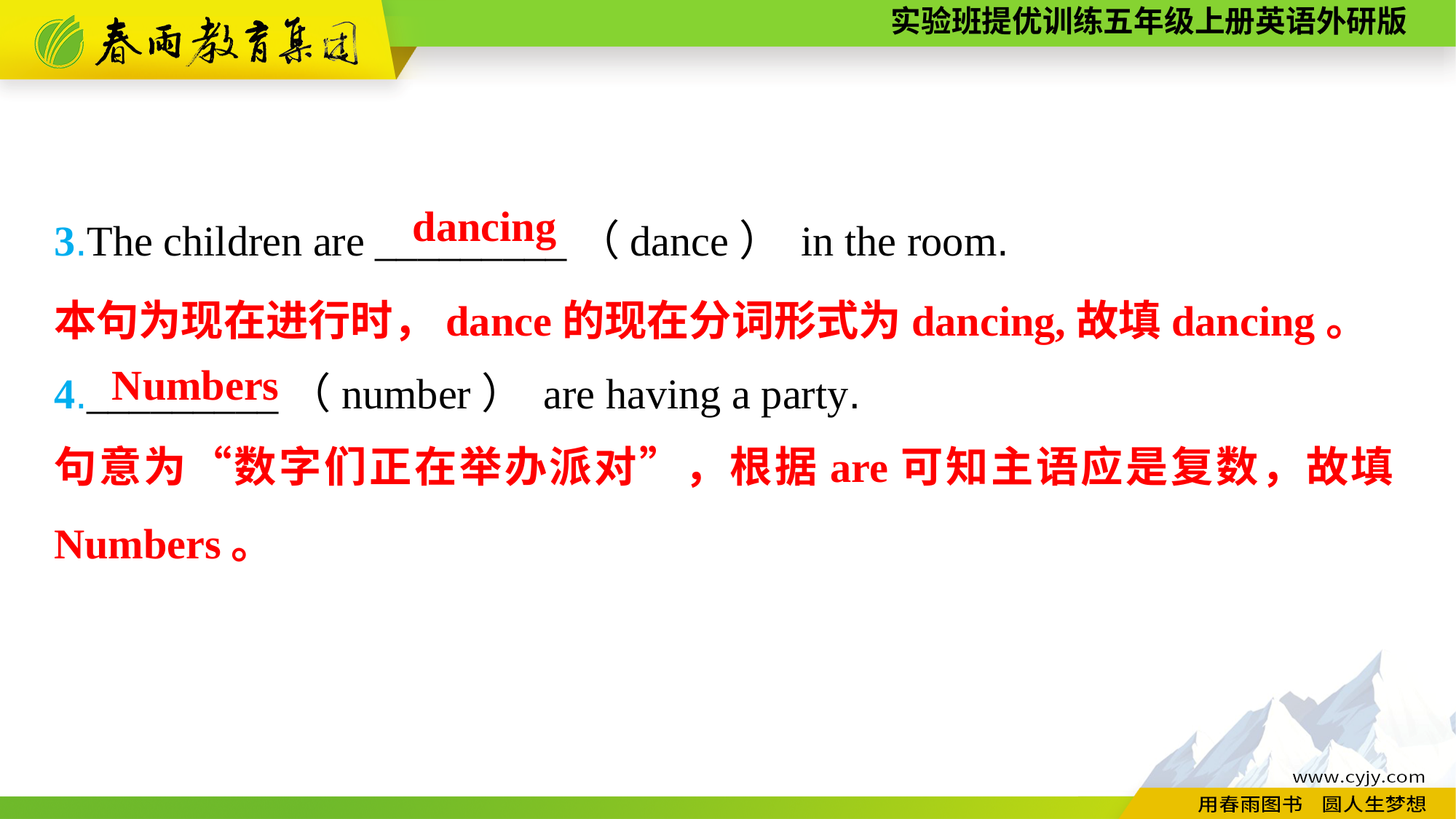

3.The children are _________（dance） in the room.

4._________（number） are having a party.
dancing
本句为现在进行时，dance的现在分词形式为dancing,故填dancing。
Numbers
句意为“数字们正在举办派对”，根据are可知主语应是复数，故填Numbers。